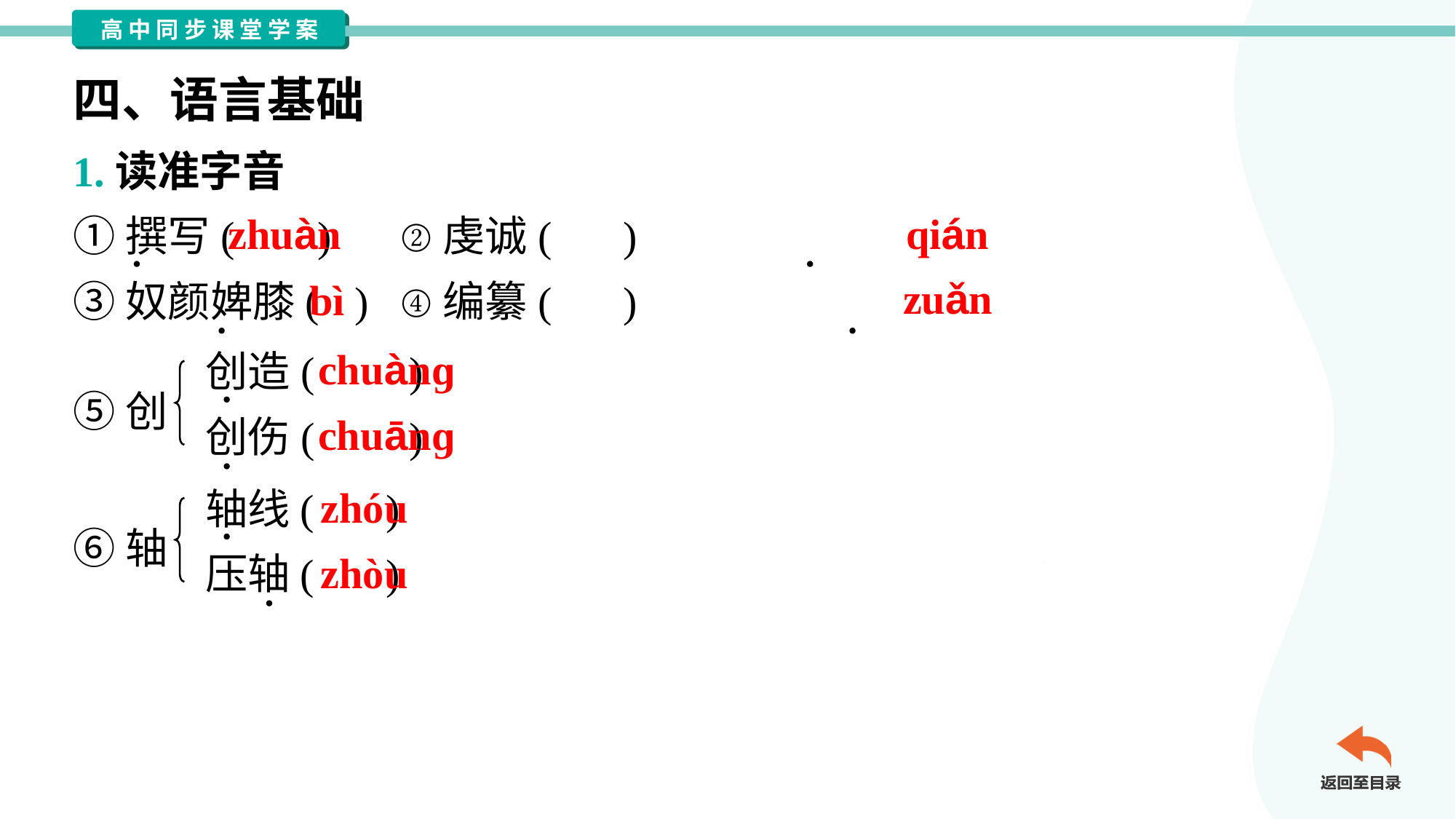

四、语言基础
1.读准字音
①撰写(       )	②虔诚(      )
③奴颜婢膝(   )	④编纂(      )
zhuàn
qián
bì
zuǎn

创造(        )
创伤(        )
chuànɡ

⑤创

chuānɡ

轴线(      )
压轴(      )
zhóu

⑥轴

zhòu